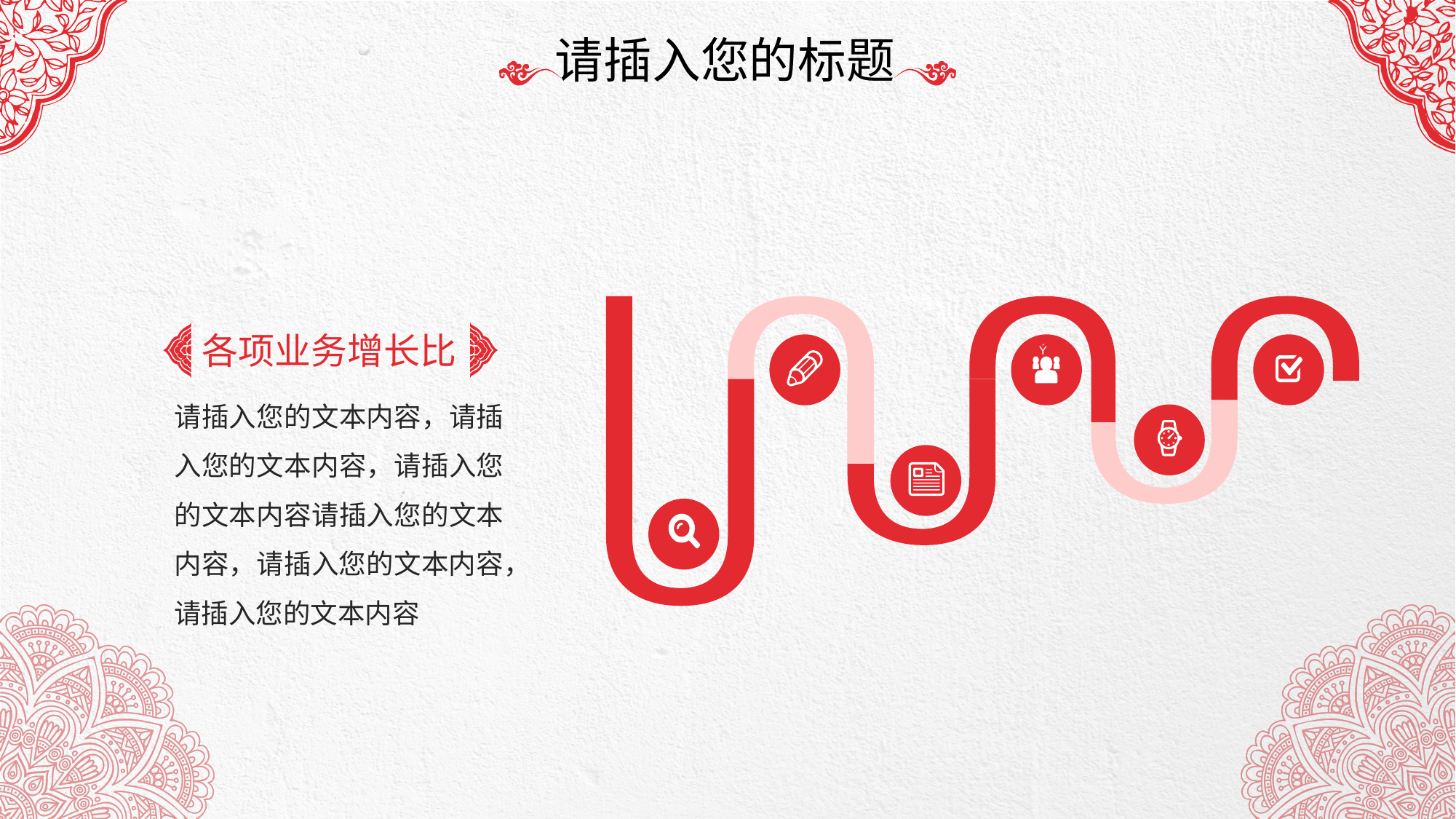

各项业务增长比

Ý

请插入您的文本内容，请插入您的文本内容，请插入您的文本内容请插入您的文本内容，请插入您的文本内容，请插入您的文本内容